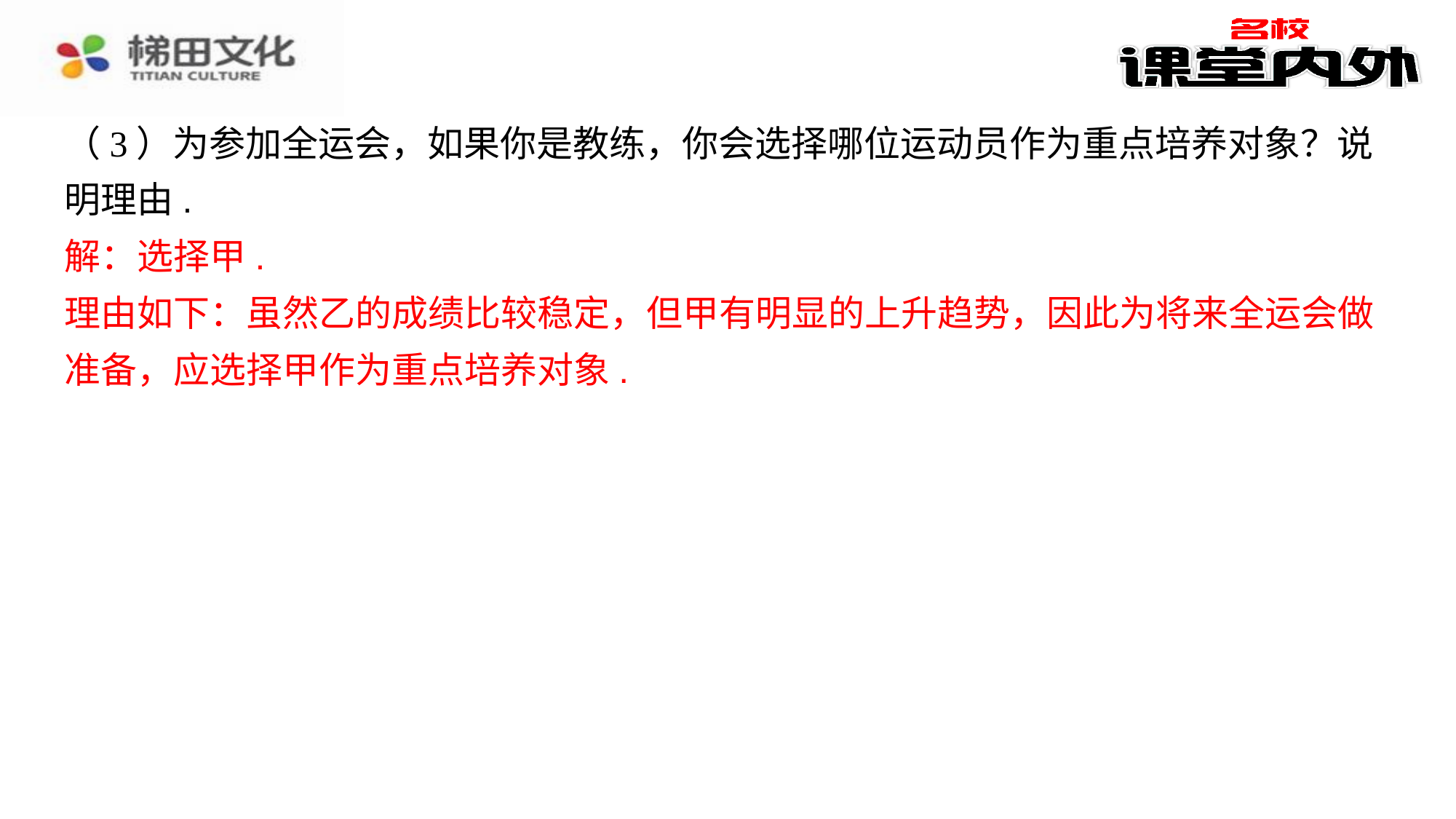

（3）为参加全运会，如果你是教练，你会选择哪位运动员作为重点培养对象？说
明理由.
解：选择甲.
理由如下：虽然乙的成绩比较稳定，但甲有明显的上升趋势，因此为将来全运会做
准备，应选择甲作为重点培养对象.
解：选择甲.
理由如下：虽然乙的成绩比较稳定，但甲有明显的上升趋势，因此为将来全运会做
准备，应选择甲作为重点培养对象.